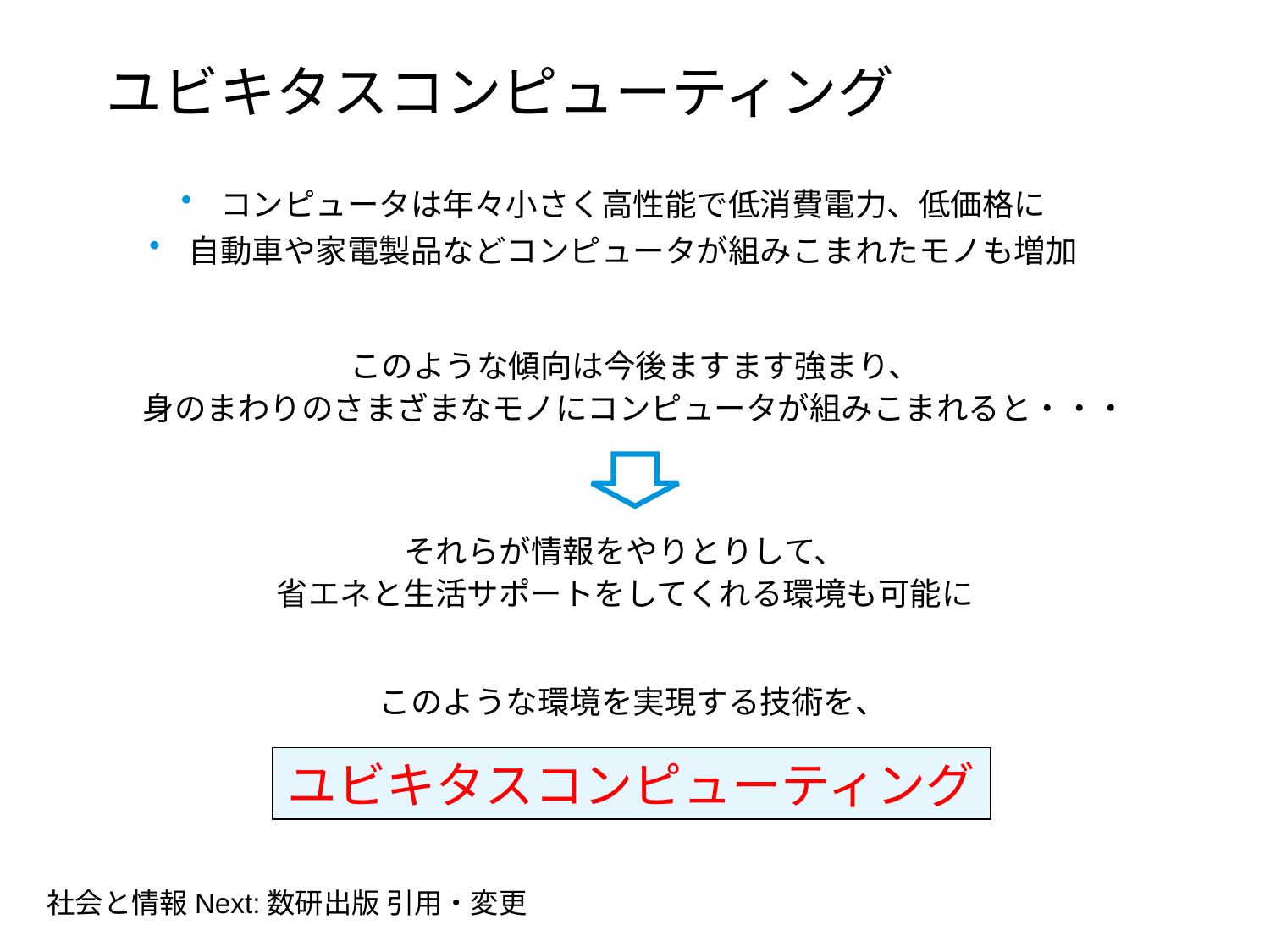

a　ユビキタスコンピューティング
 コンピュータは年々小さく高性能で低消費電力、低価格に
 自動車や家電製品などコンピュータが組みこまれたモノも増加
このような傾向は今後ますます強まり、
身のまわりのさまざまなモノにコンピュータが組みこまれると・・・

それらが情報をやりとりして、
省エネと生活サポートをしてくれる環境も可能に
このような環境を実現する技術を、
ユビキタスコンピューティング
社会と情報Next:数研出版 引用・変更